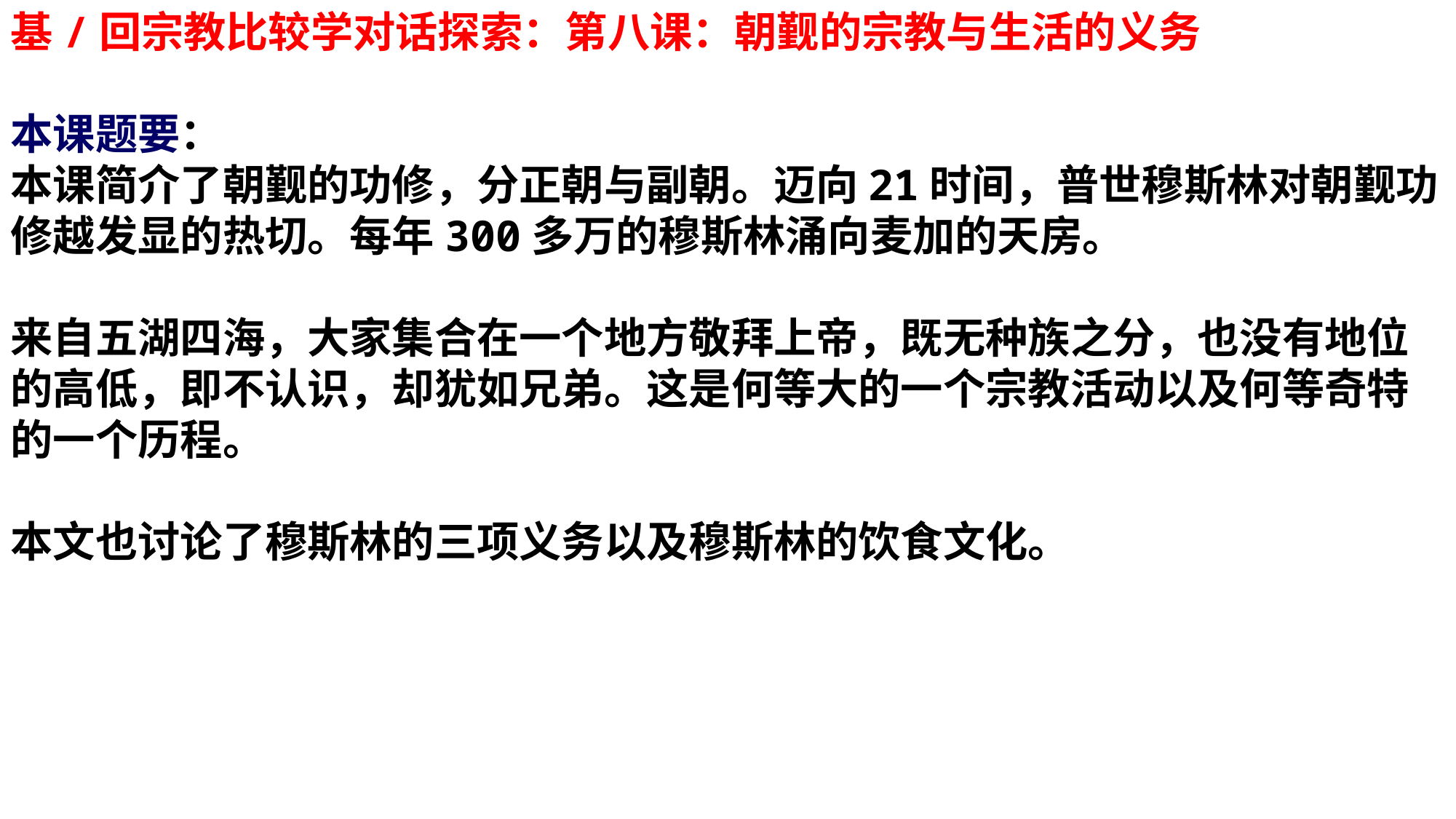

基/回宗教比较学对话探索：第八课：朝觐的宗教与生活的义务

本课题要：
本课简介了朝觐的功修，分正朝与副朝。迈向21时间，普世穆斯林对朝觐功修越发显的热切。每年300多万的穆斯林涌向麦加的天房。

来自五湖四海，大家集合在一个地方敬拜上帝，既无种族之分，也没有地位的高低，即不认识，却犹如兄弟。这是何等大的一个宗教活动以及何等奇特的一个历程。

本文也讨论了穆斯林的三项义务以及穆斯林的饮食文化。